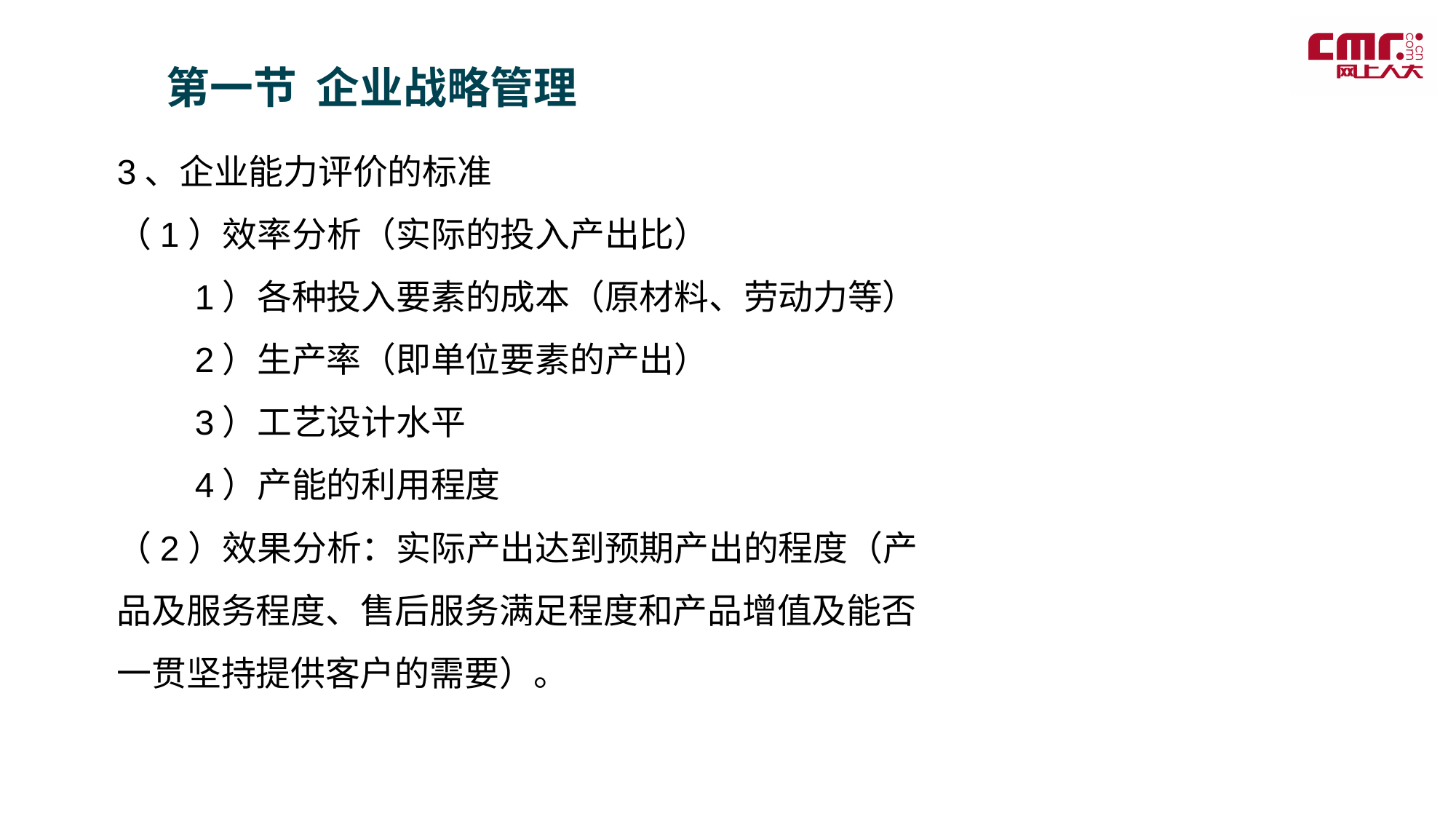

第一节  企业战略管理
3、企业能力评价的标准
（1）效率分析（实际的投入产出比）
　　1）各种投入要素的成本（原材料、劳动力等）
　　2）生产率（即单位要素的产出）
　　3）工艺设计水平
　　4）产能的利用程度
（2）效果分析：实际产出达到预期产出的程度（产品及服务程度、售后服务满足程度和产品增值及能否一贯坚持提供客户的需要）。